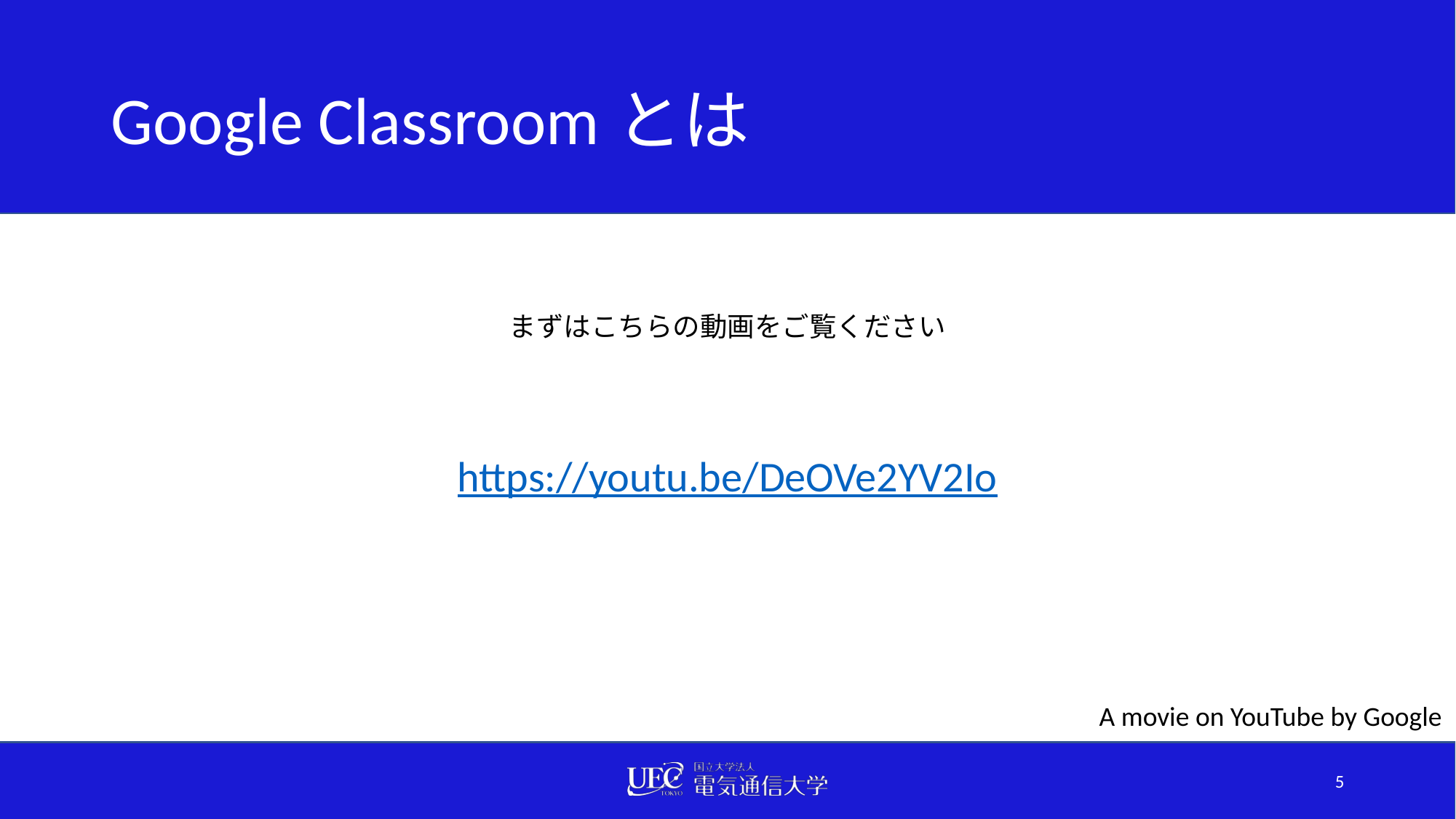

# Google Classroomとは
https://youtu.be/DeOVe2YV2Io
まずはこちらの動画をご覧ください
A movie on YouTube by Google
5